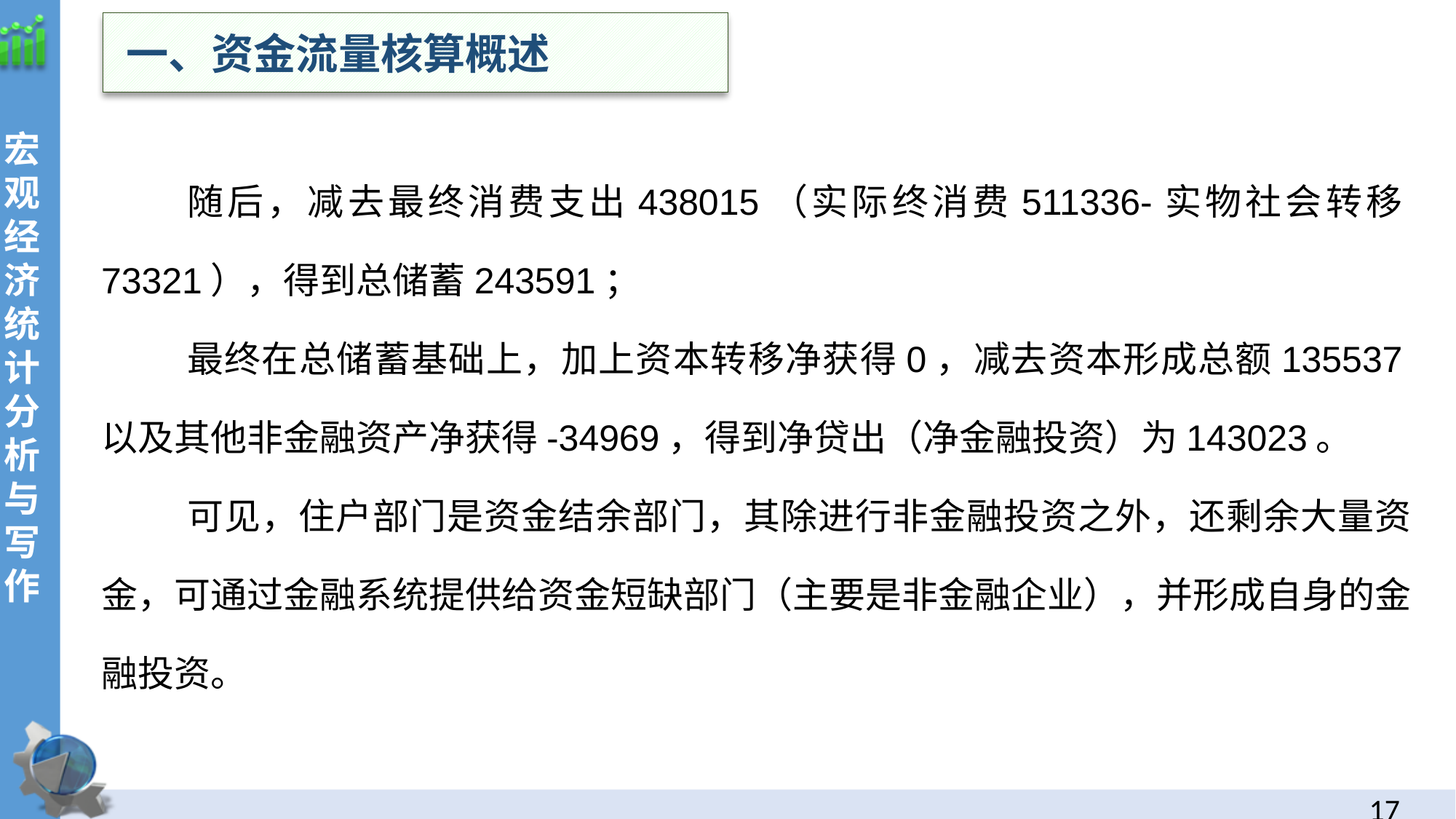

一、资金流量核算概述
随后，减去最终消费支出438015（实际终消费511336-实物社会转移73321），得到总储蓄243591；
最终在总储蓄基础上，加上资本转移净获得0，减去资本形成总额135537以及其他非金融资产净获得-34969，得到净贷出（净金融投资）为143023。
可见，住户部门是资金结余部门，其除进行非金融投资之外，还剩余大量资金，可通过金融系统提供给资金短缺部门（主要是非金融企业），并形成自身的金融投资。
17